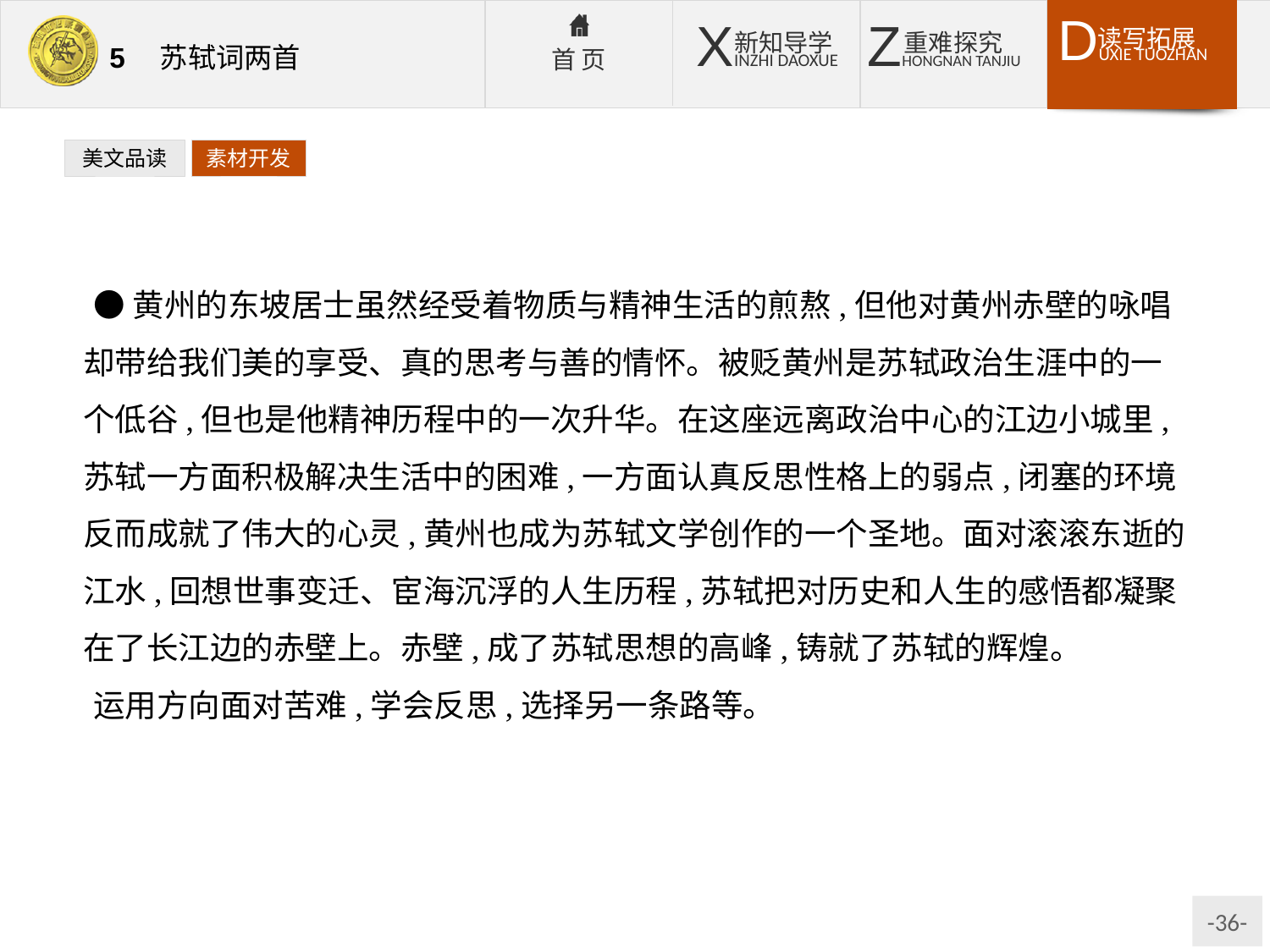

美文品读
素材开发
●黄州的东坡居士虽然经受着物质与精神生活的煎熬,但他对黄州赤壁的咏唱却带给我们美的享受、真的思考与善的情怀。被贬黄州是苏轼政治生涯中的一个低谷,但也是他精神历程中的一次升华。在这座远离政治中心的江边小城里,苏轼一方面积极解决生活中的困难,一方面认真反思性格上的弱点,闭塞的环境反而成就了伟大的心灵,黄州也成为苏轼文学创作的一个圣地。面对滚滚东逝的江水,回想世事变迁、宦海沉浮的人生历程,苏轼把对历史和人生的感悟都凝聚在了长江边的赤壁上。赤壁,成了苏轼思想的高峰,铸就了苏轼的辉煌。
运用方向面对苦难,学会反思,选择另一条路等。